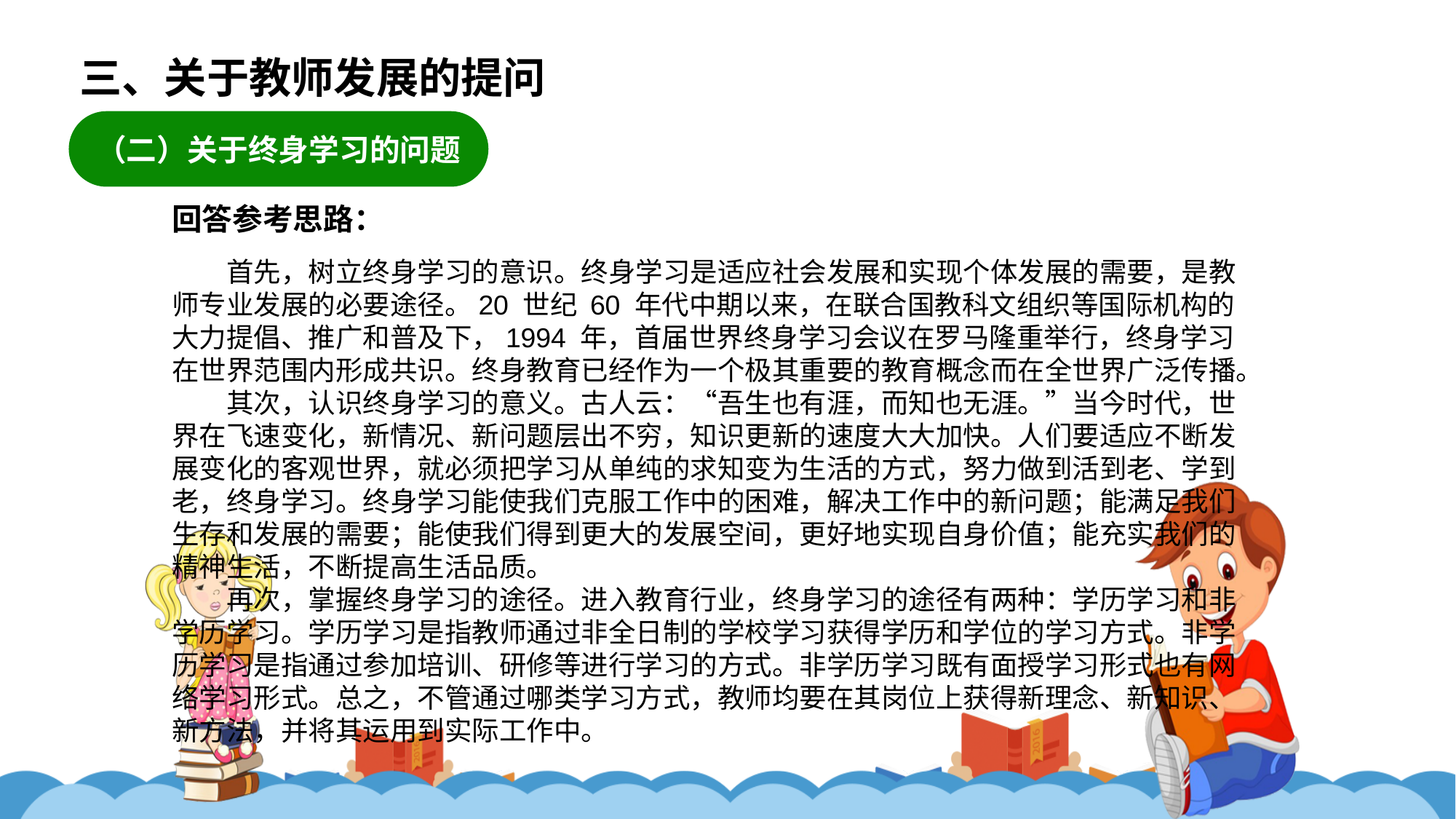

三、关于教师发展的提问
（二）关于终身学习的问题
回答参考思路：
首先，树立终身学习的意识。终身学习是适应社会发展和实现个体发展的需要，是教师专业发展的必要途径。20 世纪 60 年代中期以来，在联合国教科文组织等国际机构的大力提倡、推广和普及下，1994 年，首届世界终身学习会议在罗马隆重举行，终身学习在世界范围内形成共识。终身教育已经作为一个极其重要的教育概念而在全世界广泛传播。
其次，认识终身学习的意义。古人云：“吾生也有涯，而知也无涯。”当今时代，世界在飞速变化，新情况、新问题层出不穷，知识更新的速度大大加快。人们要适应不断发展变化的客观世界，就必须把学习从单纯的求知变为生活的方式，努力做到活到老、学到老，终身学习。终身学习能使我们克服工作中的困难，解决工作中的新问题；能满足我们生存和发展的需要；能使我们得到更大的发展空间，更好地实现自身价值；能充实我们的精神生活，不断提高生活品质。
再次，掌握终身学习的途径。进入教育行业，终身学习的途径有两种：学历学习和非学历学习。学历学习是指教师通过非全日制的学校学习获得学历和学位的学习方式。非学历学习是指通过参加培训、研修等进行学习的方式。非学历学习既有面授学习形式也有网络学习形式。总之，不管通过哪类学习方式，教师均要在其岗位上获得新理念、新知识、新方法，并将其运用到实际工作中。